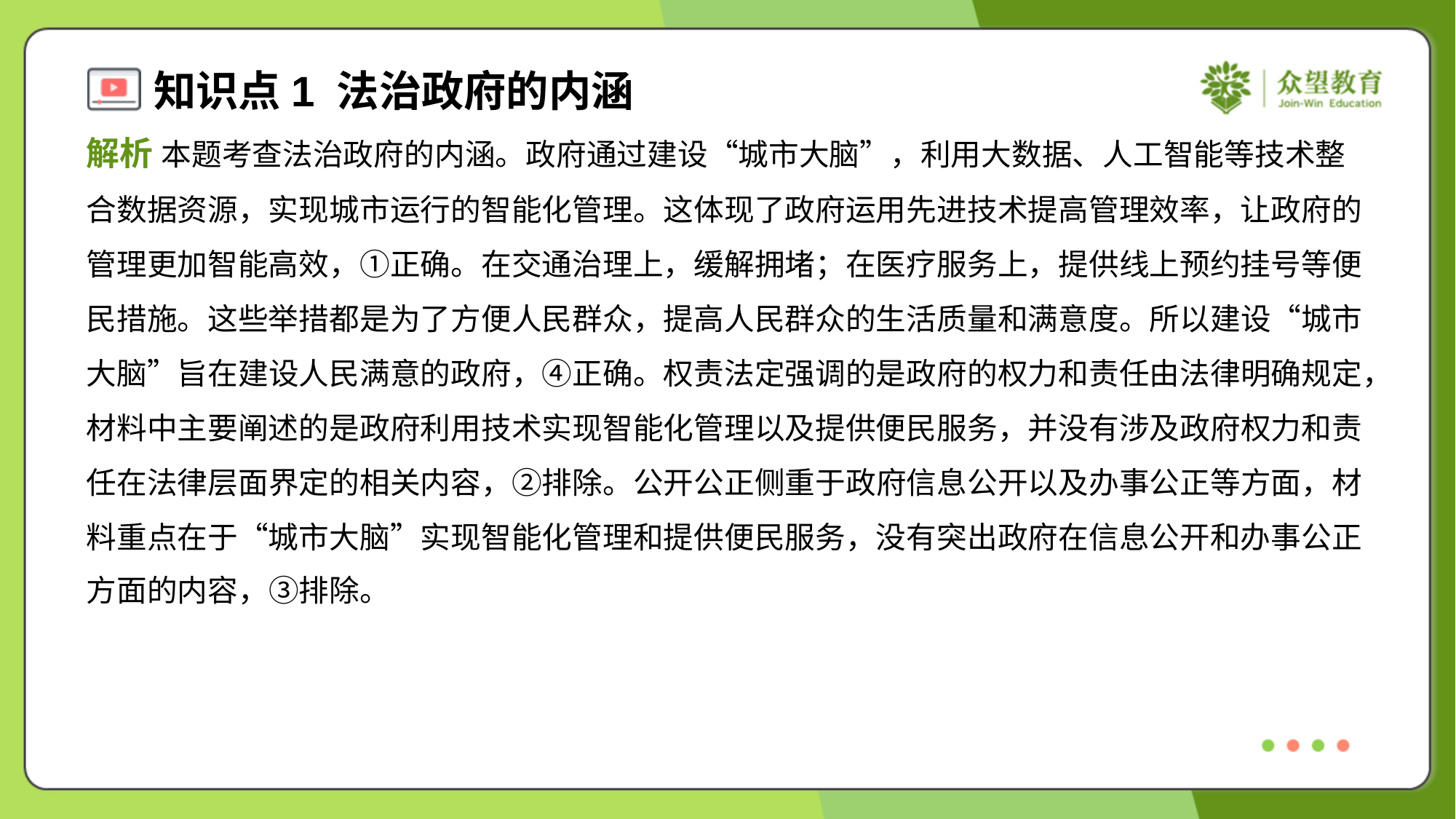

解析 本题考查法治政府的内涵。政府通过建设“城市大脑”，利用大数据、人工智能等技术整
合数据资源，实现城市运行的智能化管理。这体现了政府运用先进技术提高管理效率，让政府的
管理更加智能高效，①正确。在交通治理上，缓解拥堵；在医疗服务上，提供线上预约挂号等便
民措施。这些举措都是为了方便人民群众，提高人民群众的生活质量和满意度。所以建设“城市
大脑”旨在建设人民满意的政府，④正确。权责法定强调的是政府的权力和责任由法律明确规定，
材料中主要阐述的是政府利用技术实现智能化管理以及提供便民服务，并没有涉及政府权力和责
任在法律层面界定的相关内容，②排除。公开公正侧重于政府信息公开以及办事公正等方面，材
料重点在于“城市大脑”实现智能化管理和提供便民服务，没有突出政府在信息公开和办事公正
方面的内容，③排除。